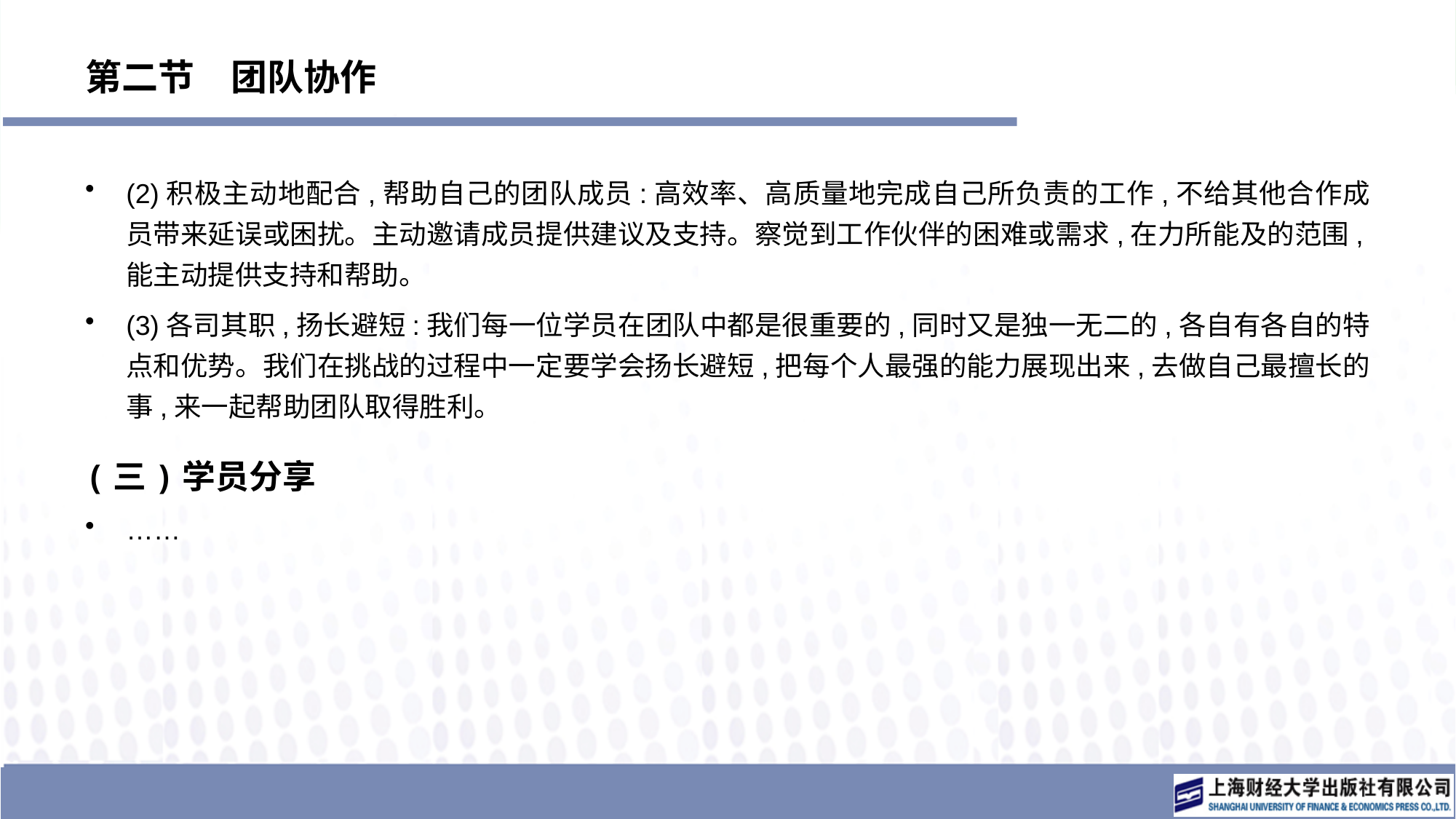

# 第二节　团队协作
(2)积极主动地配合,帮助自己的团队成员:高效率、高质量地完成自己所负责的工作,不给其他合作成员带来延误或困扰。主动邀请成员提供建议及支持。察觉到工作伙伴的困难或需求,在力所能及的范围,能主动提供支持和帮助。
(3)各司其职,扬长避短:我们每一位学员在团队中都是很重要的,同时又是独一无二的,各自有各自的特点和优势。我们在挑战的过程中一定要学会扬长避短,把每个人最强的能力展现出来,去做自己最擅长的事,来一起帮助团队取得胜利。
(三)学员分享
……